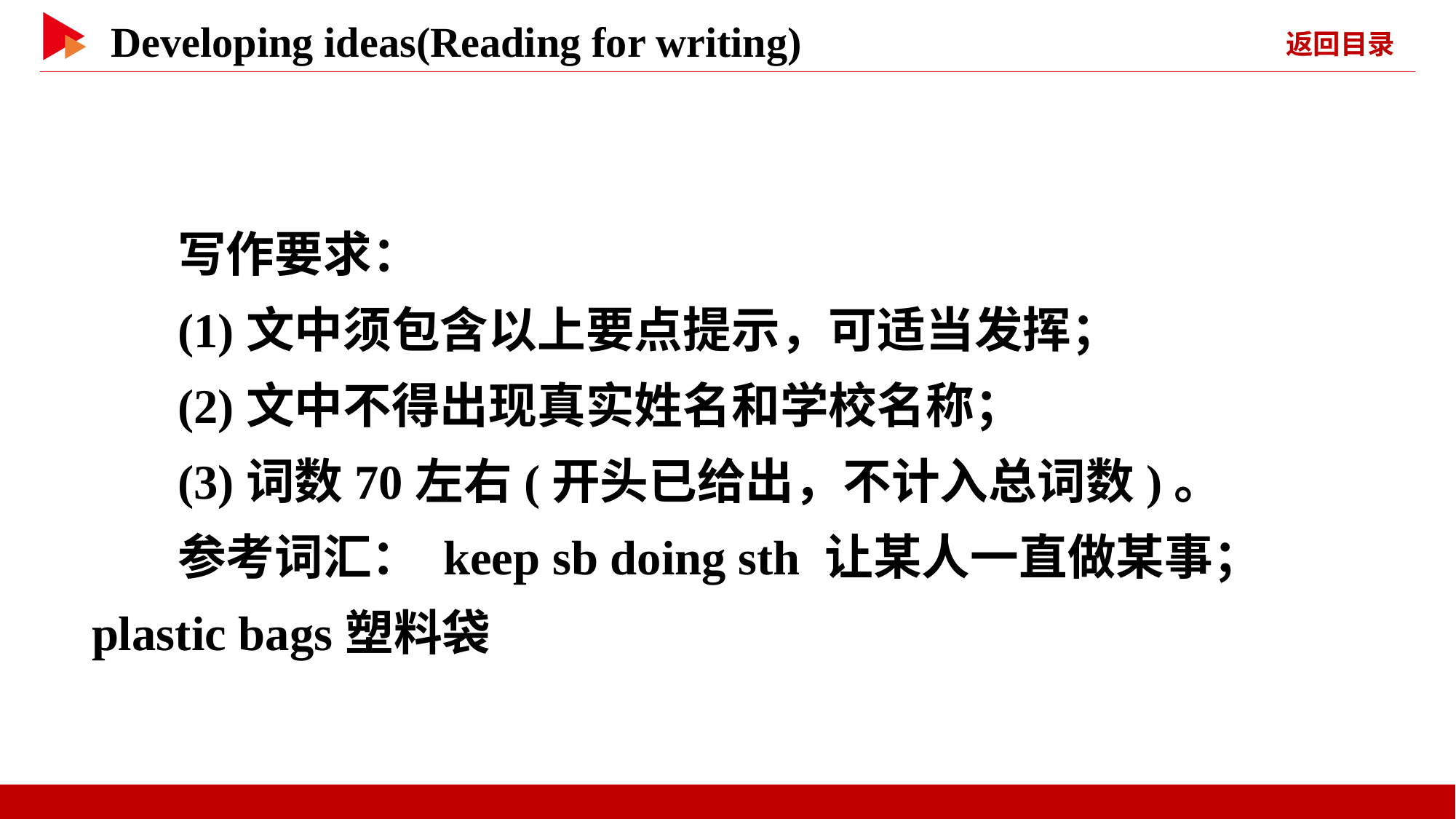

写作要求：
(1)文中须包含以上要点提示，可适当发挥；
(2)文中不得出现真实姓名和学校名称；
(3)词数70左右(开头已给出，不计入总词数)。
参考词汇： keep sb doing sth 让某人一直做某事；plastic bags塑料袋